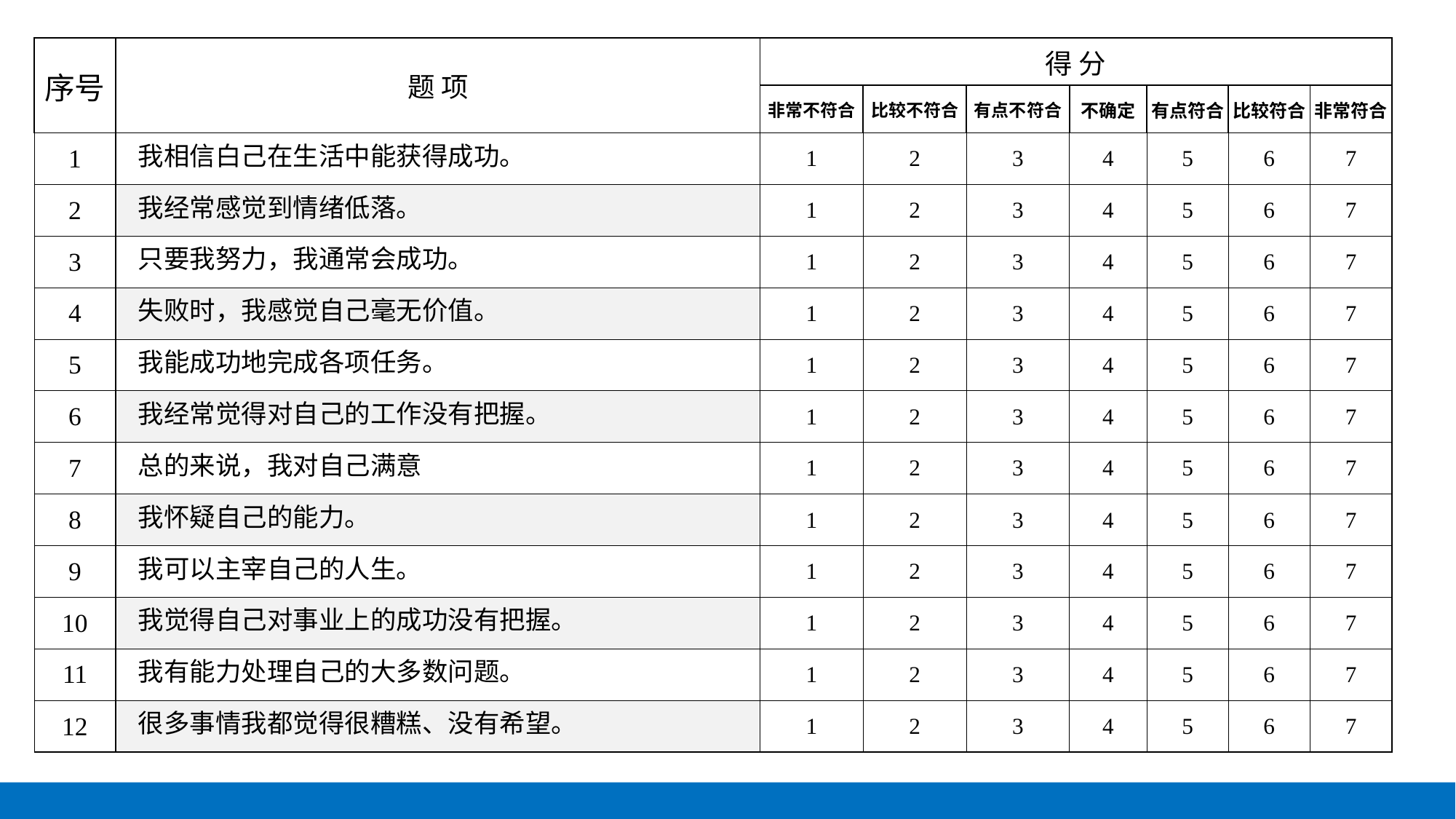

| 序号 | 题 项 | 得 分 |  |  |  |  |  |  |
| --- | --- | --- | --- | --- | --- | --- | --- | --- |
|  |  | 非常不符合 | 比较不符合 | 有点不符合 | 不确定 | 有点符合 | 比较符合 | 非常符合 |
| 1 | 我相信白己在生活中能获得成功。 | 1 | 2 | 3 | 4 | 5 | 6 | 7 |
| 2 | 我经常感觉到情绪低落。 | 1 | 2 | 3 | 4 | 5 | 6 | 7 |
| 3 | 只要我努力，我通常会成功。 | 1 | 2 | 3 | 4 | 5 | 6 | 7 |
| 4 | 失败时，我感觉自己毫无价值。 | 1 | 2 | 3 | 4 | 5 | 6 | 7 |
| 5 | 我能成功地完成各项任务。 | 1 | 2 | 3 | 4 | 5 | 6 | 7 |
| 6 | 我经常觉得对自己的工作没有把握。 | 1 | 2 | 3 | 4 | 5 | 6 | 7 |
| 7 | 总的来说，我对自己满意 | 1 | 2 | 3 | 4 | 5 | 6 | 7 |
| 8 | 我怀疑自己的能力。 | 1 | 2 | 3 | 4 | 5 | 6 | 7 |
| 9 | 我可以主宰自己的人生。 | 1 | 2 | 3 | 4 | 5 | 6 | 7 |
| 10 | 我觉得自己对事业上的成功没有把握。 | 1 | 2 | 3 | 4 | 5 | 6 | 7 |
| 11 | 我有能力处理自己的大多数问题。 | 1 | 2 | 3 | 4 | 5 | 6 | 7 |
| 12 | 很多事情我都觉得很糟糕、没有希望。 | 1 | 2 | 3 | 4 | 5 | 6 | 7 |